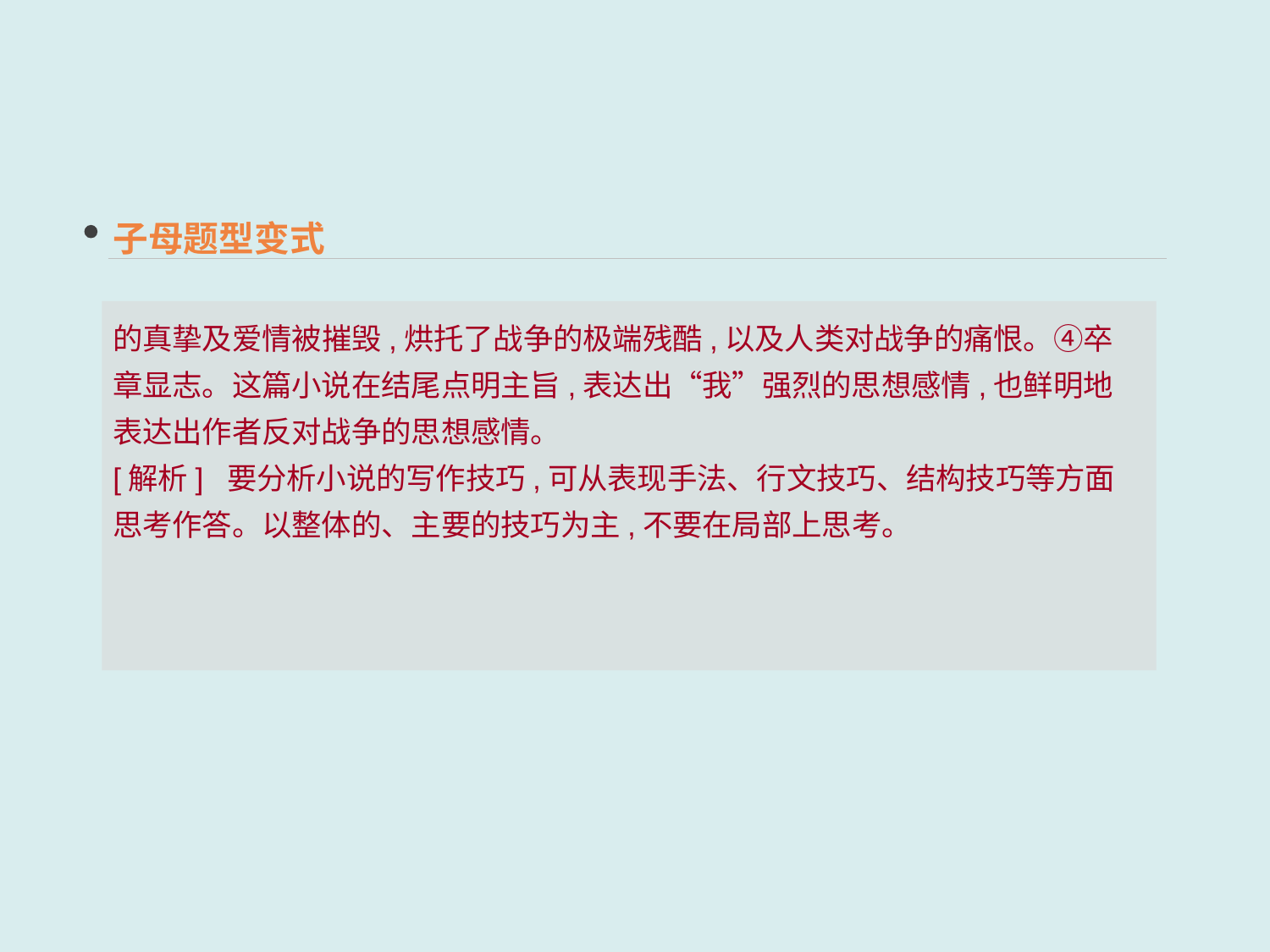

子母题型变式

的真挚及爱情被摧毁,烘托了战争的极端残酷,以及人类对战争的痛恨。④卒章显志。这篇小说在结尾点明主旨,表达出“我”强烈的思想感情,也鲜明地表达出作者反对战争的思想感情。
[解析]  要分析小说的写作技巧,可从表现手法、行文技巧、结构技巧等方面思考作答。以整体的、主要的技巧为主,不要在局部上思考。